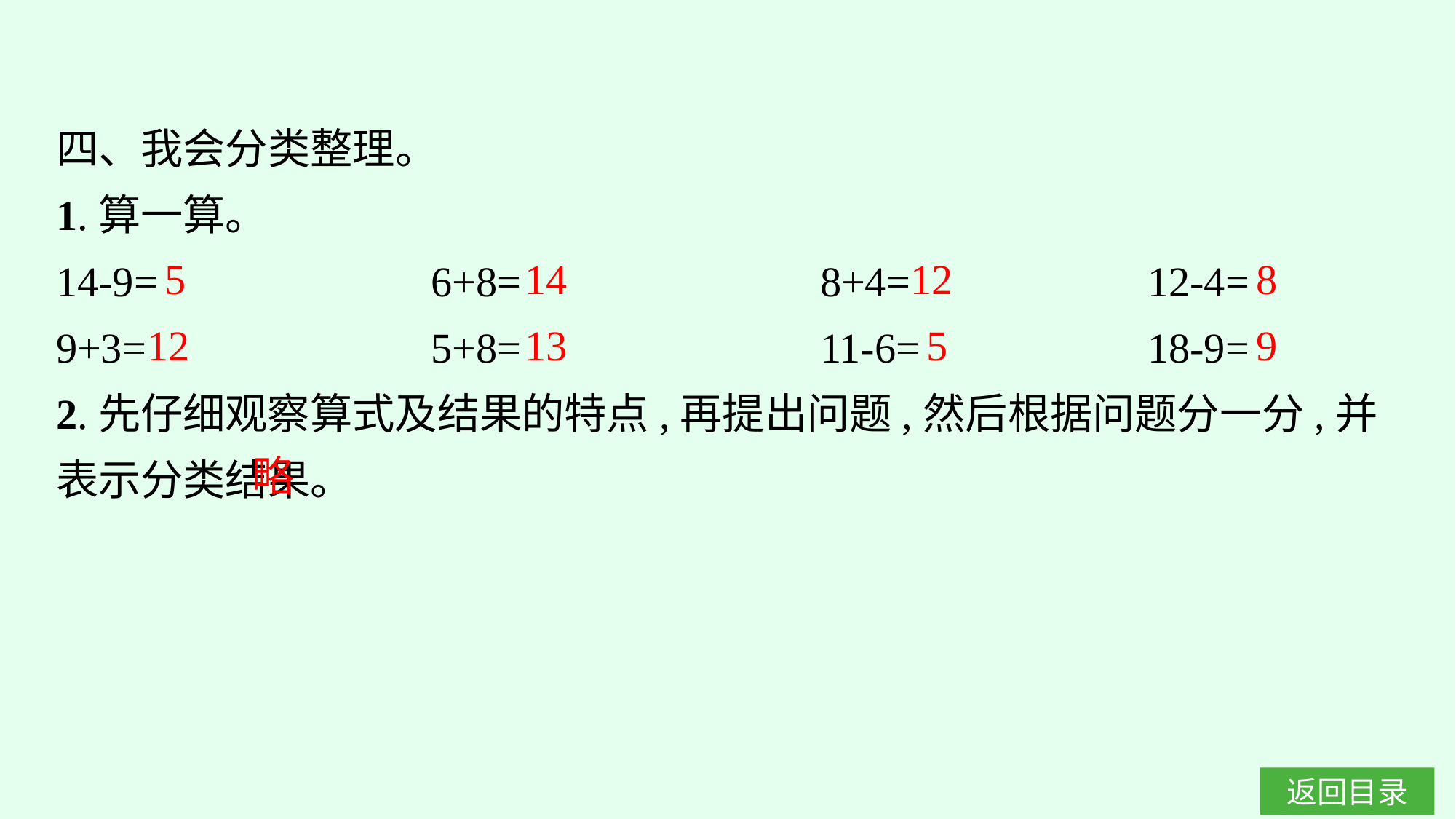

四、我会分类整理。
1.算一算。
14-9=　 　　　	6+8=　 　　　	8+4=　 　　　	12-4=
9+3=			5+8=				11-6=			18-9=
2.先仔细观察算式及结果的特点,再提出问题,然后根据问题分一分,并表示分类结果。
5
14
12
8
12
13
5
9
略